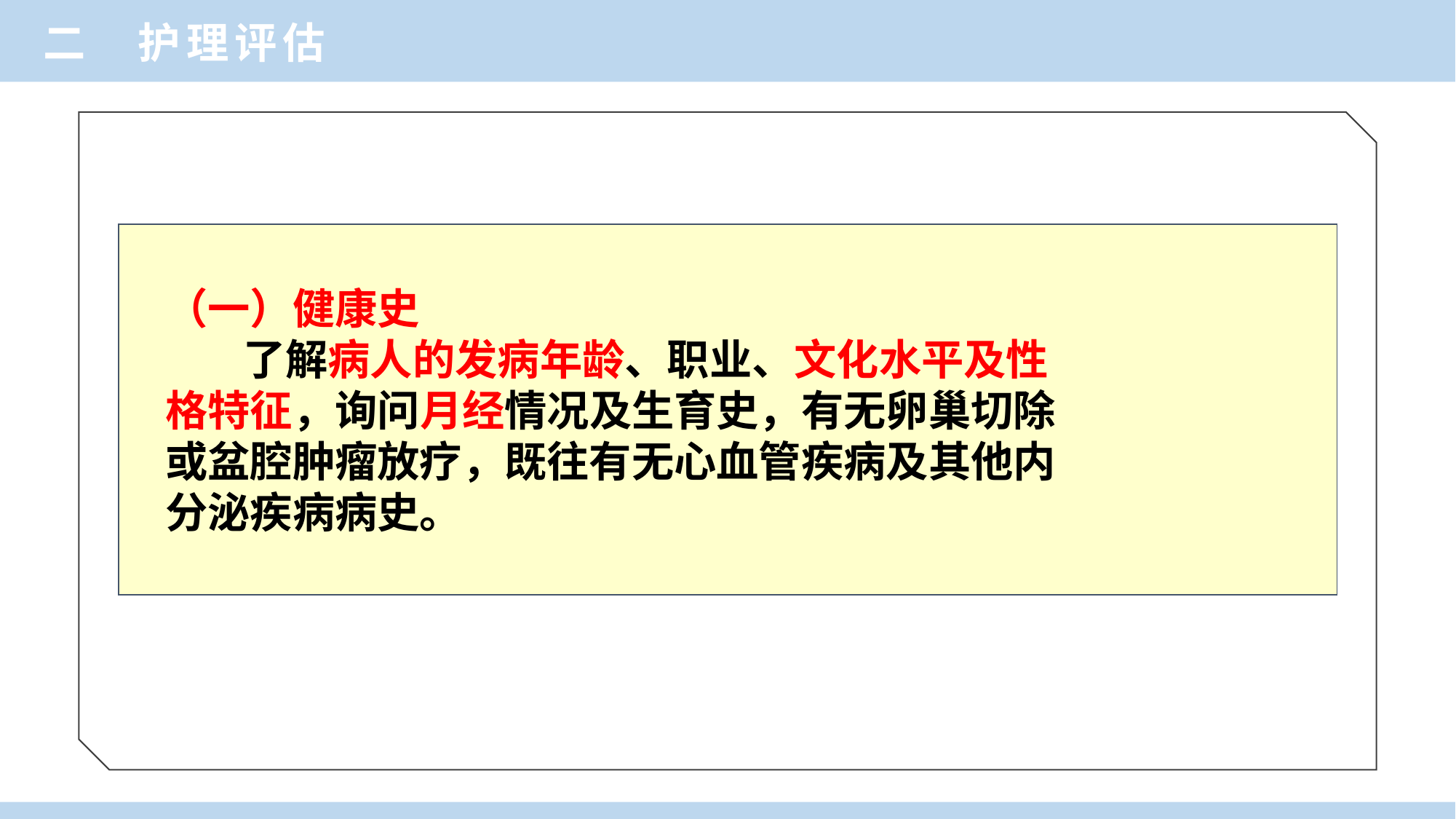

二   护理评估

（一）健康史
       了解病人的发病年龄、职业、文化水平及性
格特征，询问月经情况及生育史，有无卵巢切除
或盆腔肿瘤放疗，既往有无心血管疾病及其他内
分泌疾病病史。